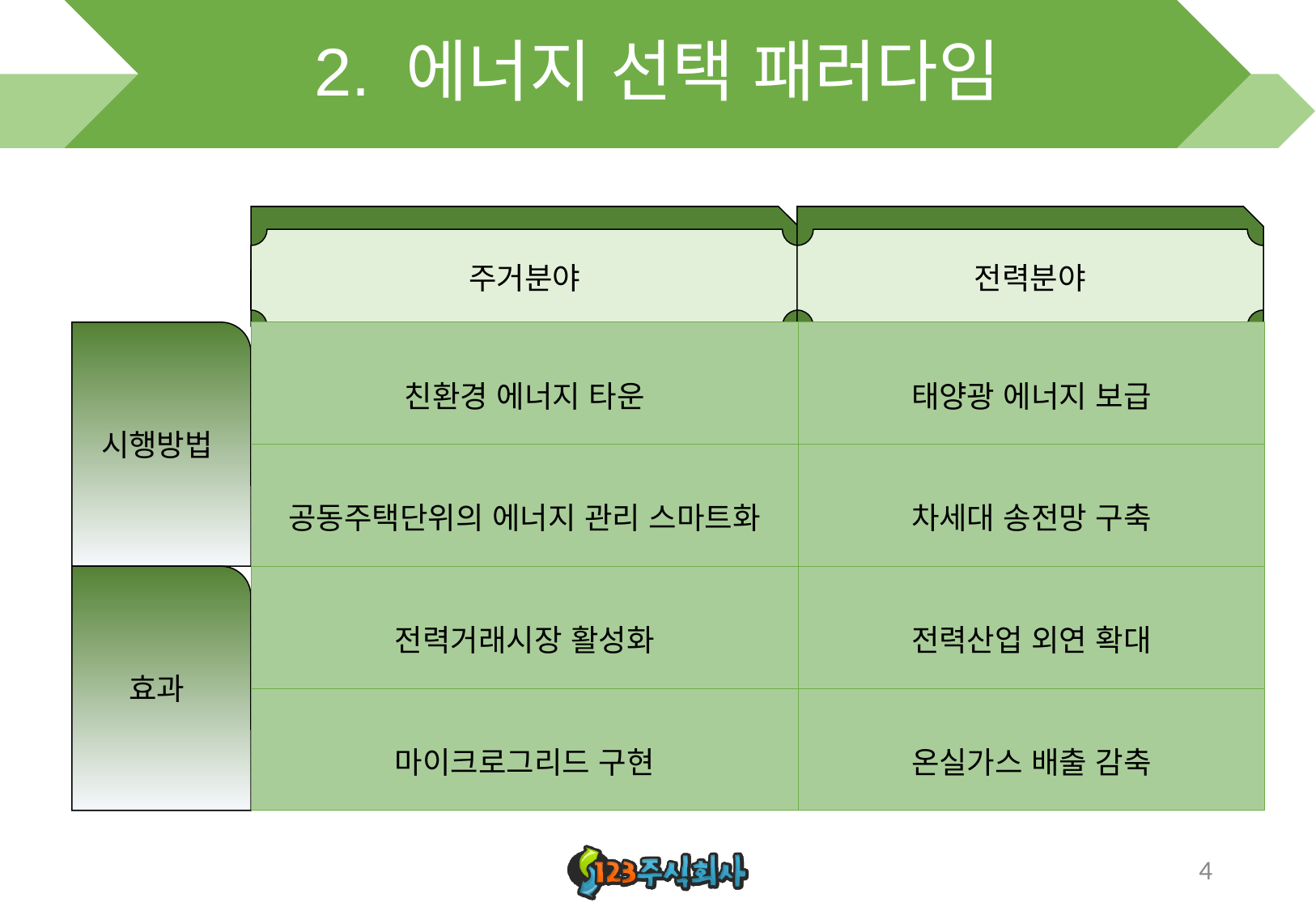

# 2. 에너지 선택 패러다임

주거분야
전력분야
| 친환경 에너지 타운 | 태양광 에너지 보급 |
| --- | --- |
| 공동주택단위의 에너지 관리 스마트화 | 차세대 송전망 구축 |
| 전력거래시장 활성화 | 전력산업 외연 확대 |
| 마이크로그리드 구현 | 온실가스 배출 감축 |
시행방법
효과
4